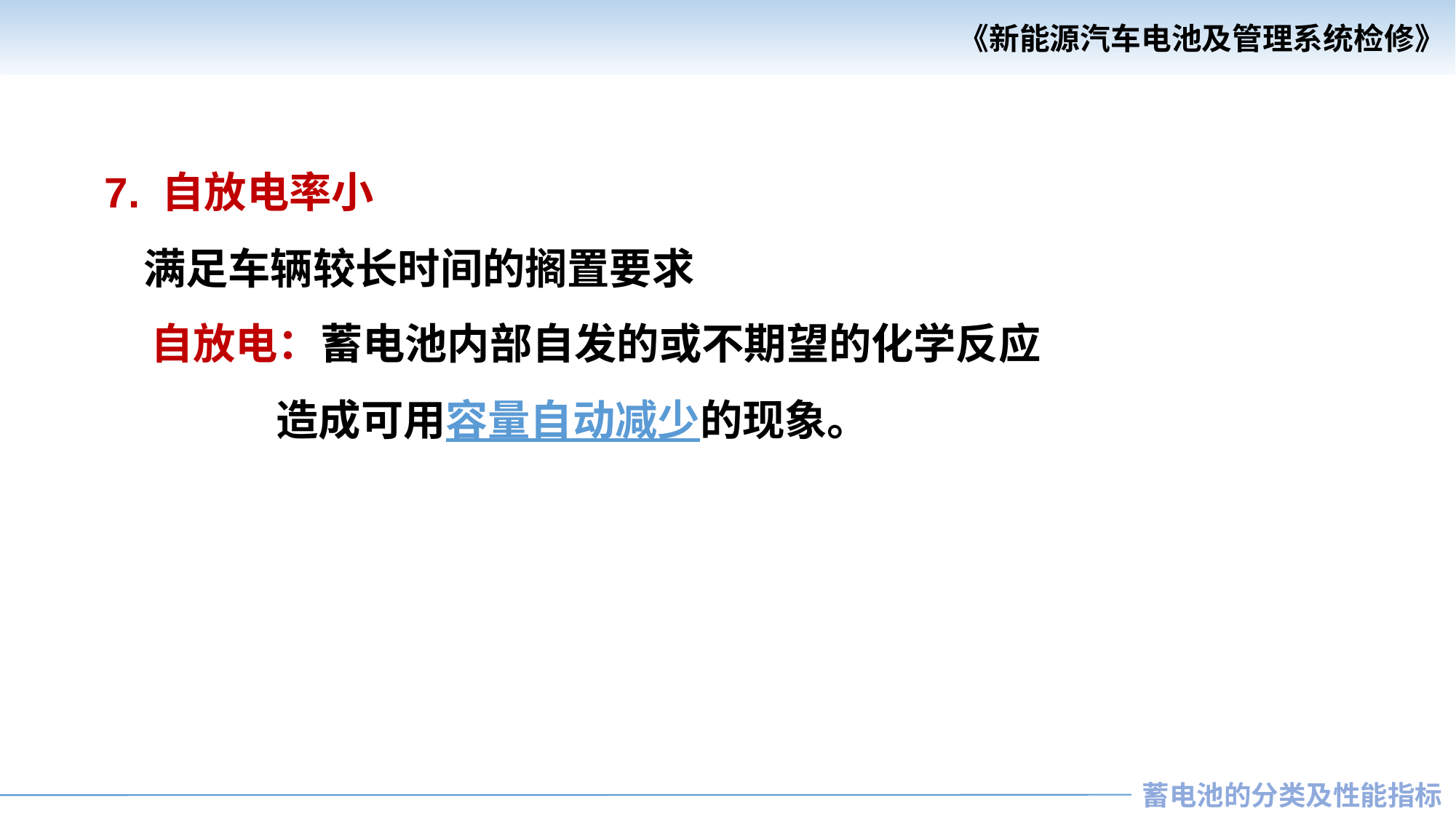

7. 自放电率小
   满足车辆较长时间的搁置要求
  自放电：蓄电池内部自发的或不期望的化学反应
               造成可用容量自动减少的现象。